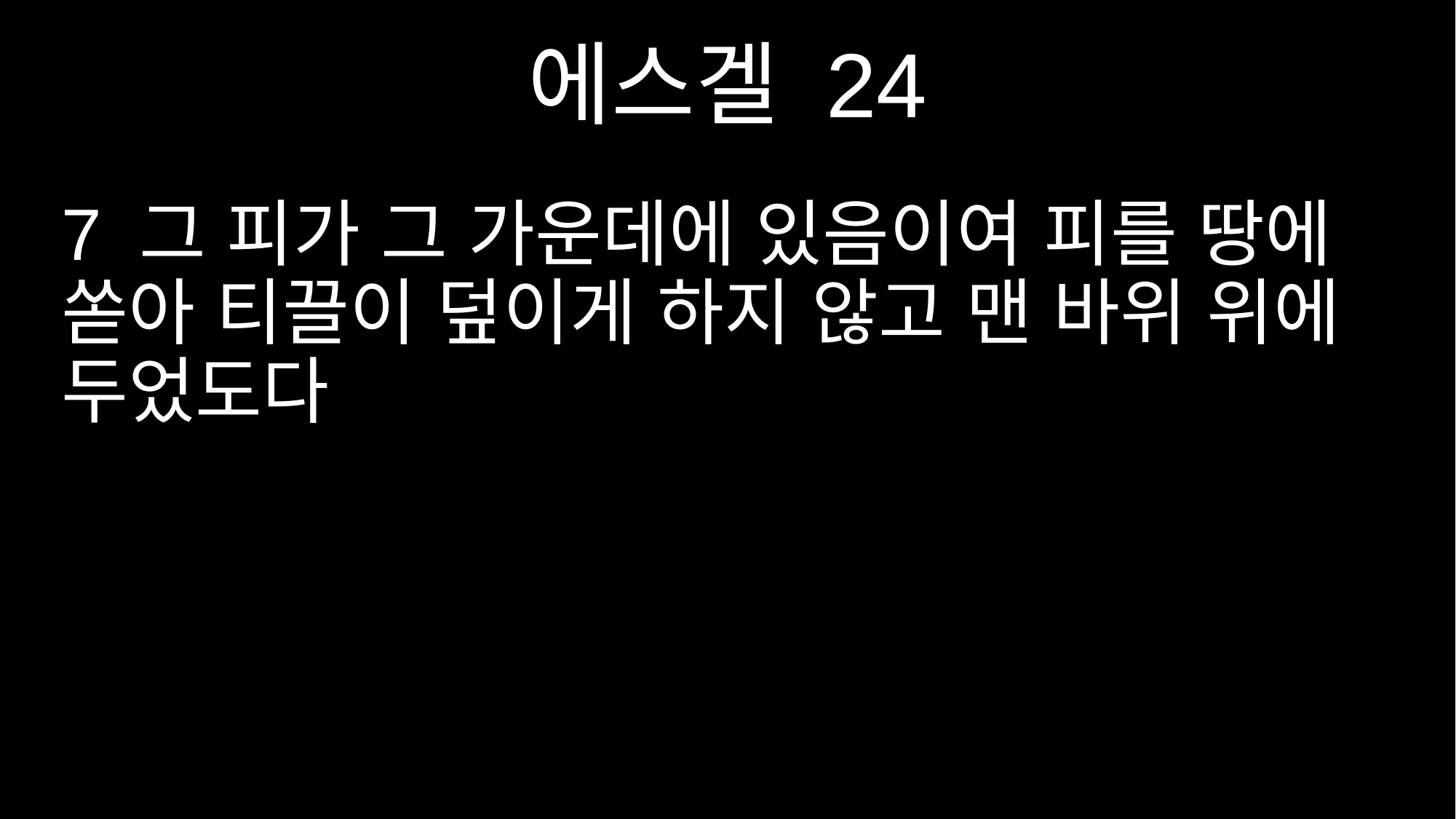

에스겔 24
7 그 피가 그 가운데에 있음이여 피를 땅에 쏟아 티끌이 덮이게 하지 않고 맨 바위 위에 두었도다